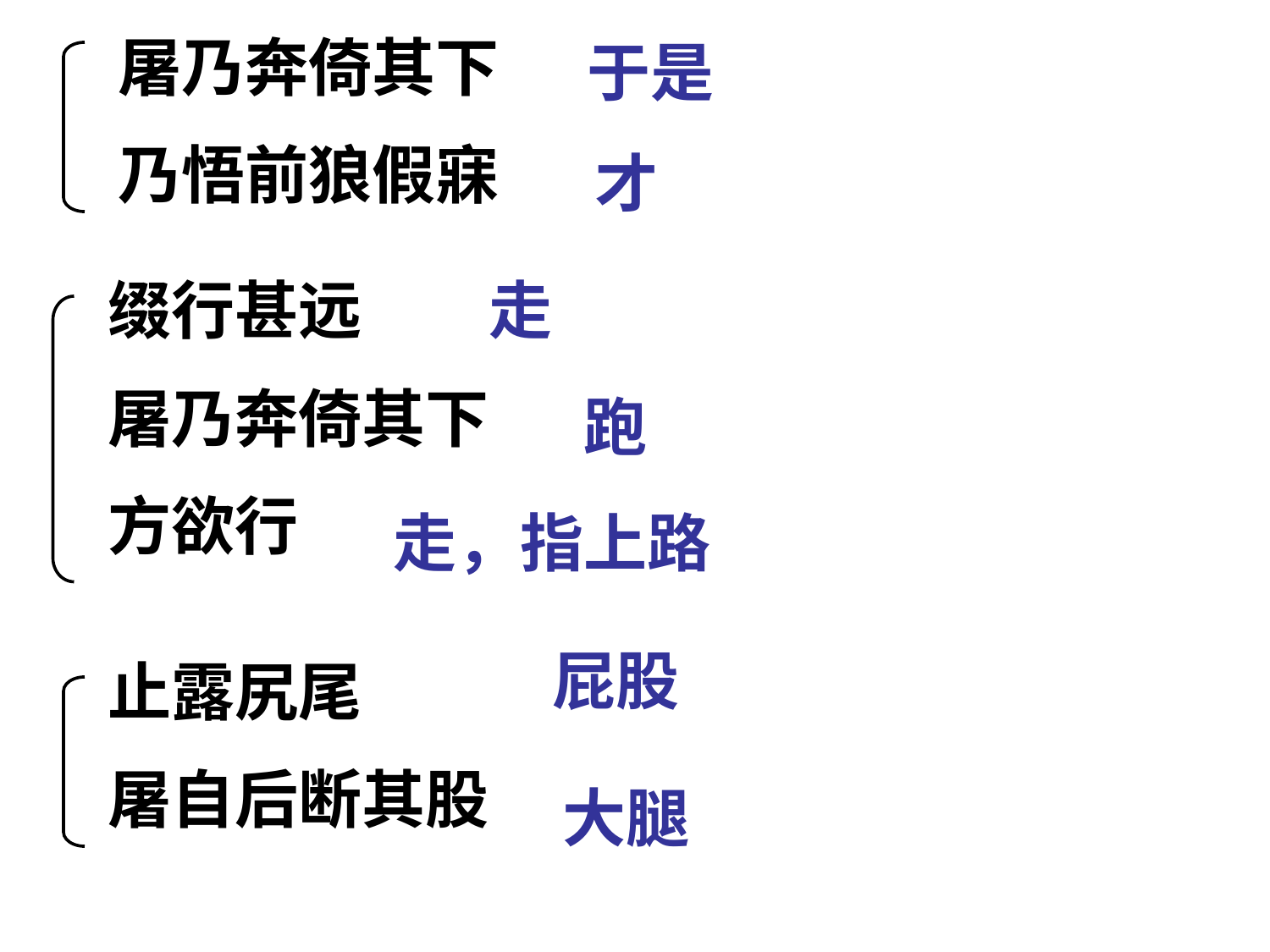

屠乃奔倚其下
乃悟前狼假寐
于是

才
缀行甚远
屠乃奔倚其下
方欲行
走

跑
走，指上路
屁股
止露尻尾
屠自后断其股

大腿